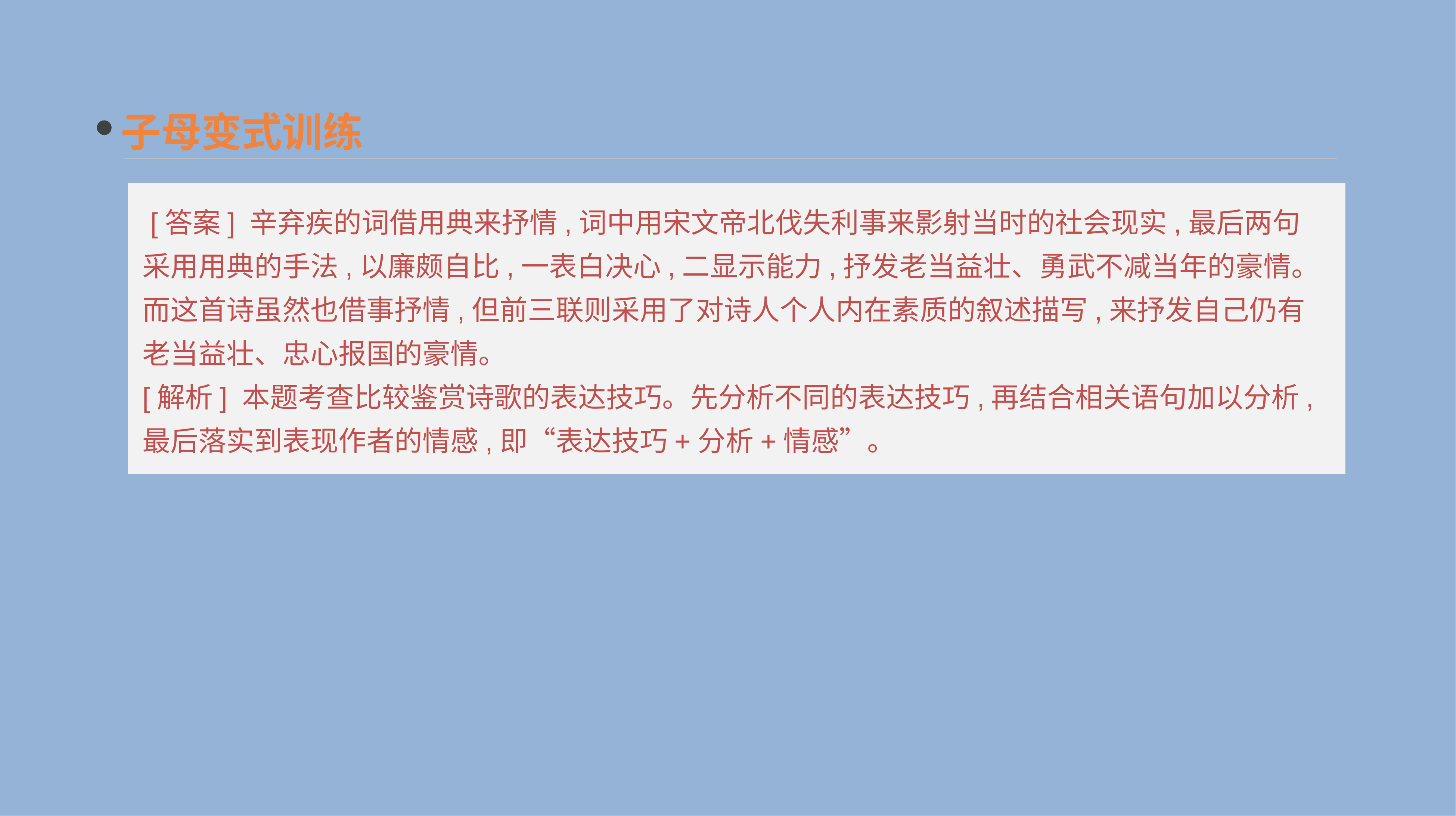

子母变式训练

 [答案] 辛弃疾的词借用典来抒情,词中用宋文帝北伐失利事来影射当时的社会现实,最后两句采用用典的手法,以廉颇自比,一表白决心,二显示能力,抒发老当益壮、勇武不减当年的豪情。而这首诗虽然也借事抒情,但前三联则采用了对诗人个人内在素质的叙述描写,来抒发自己仍有老当益壮、忠心报国的豪情。
[解析] 本题考查比较鉴赏诗歌的表达技巧。先分析不同的表达技巧,再结合相关语句加以分析,最后落实到表现作者的情感,即“表达技巧+分析+情感”。